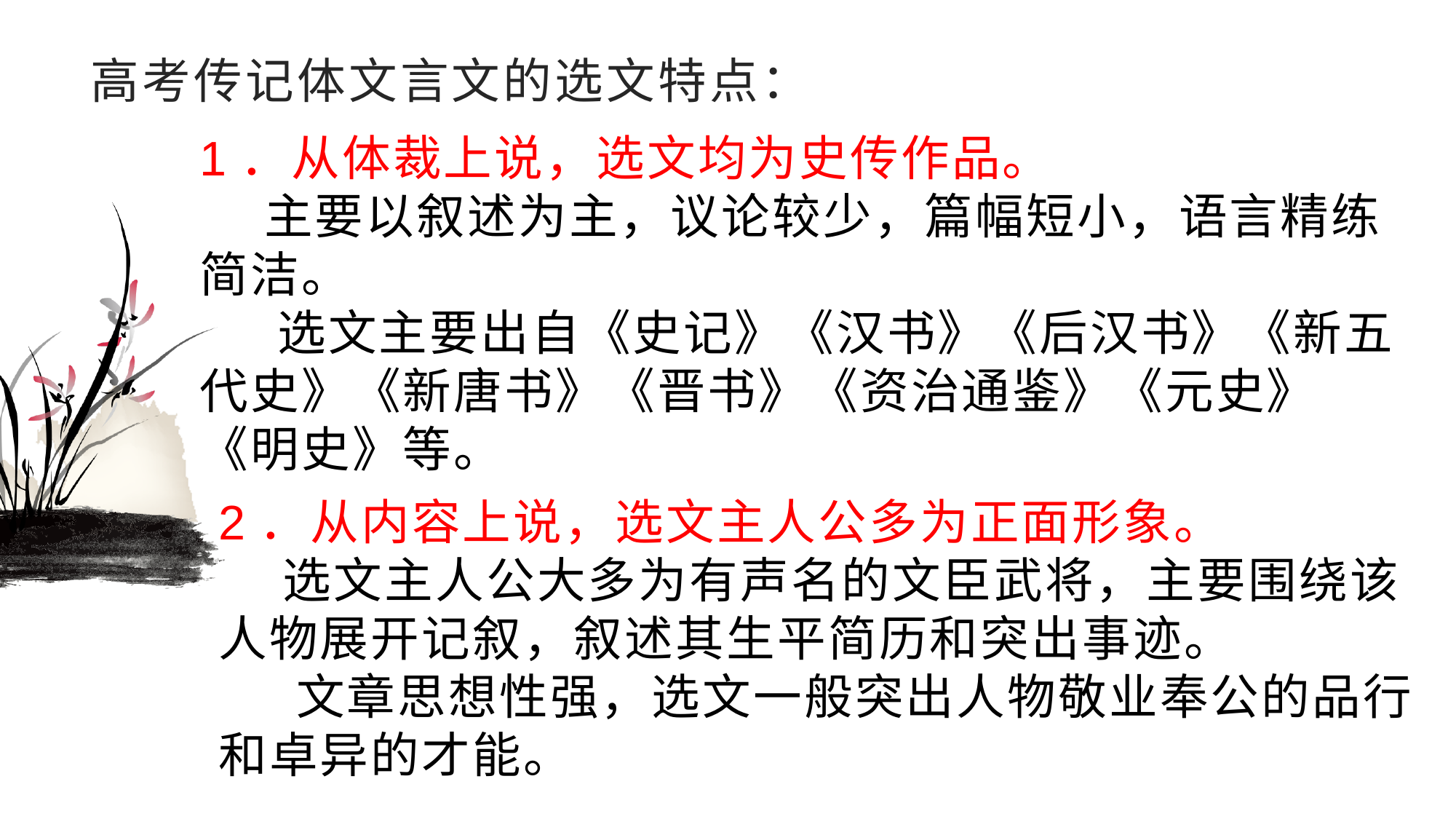

# 高考传记体文言文的选文特点：
1．从体裁上说，选文均为史传作品。
    主要以叙述为主，议论较少，篇幅短小，语言精练简洁。
     选文主要出自《史记》《汉书》《后汉书》《新五代史》《新唐书》《晋书》《资治通鉴》《元史》《明史》等。
2．从内容上说，选文主人公多为正面形象。
    选文主人公大多为有声名的文臣武将，主要围绕该人物展开记叙，叙述其生平简历和突出事迹。
     文章思想性强，选文一般突出人物敬业奉公的品行和卓异的才能。